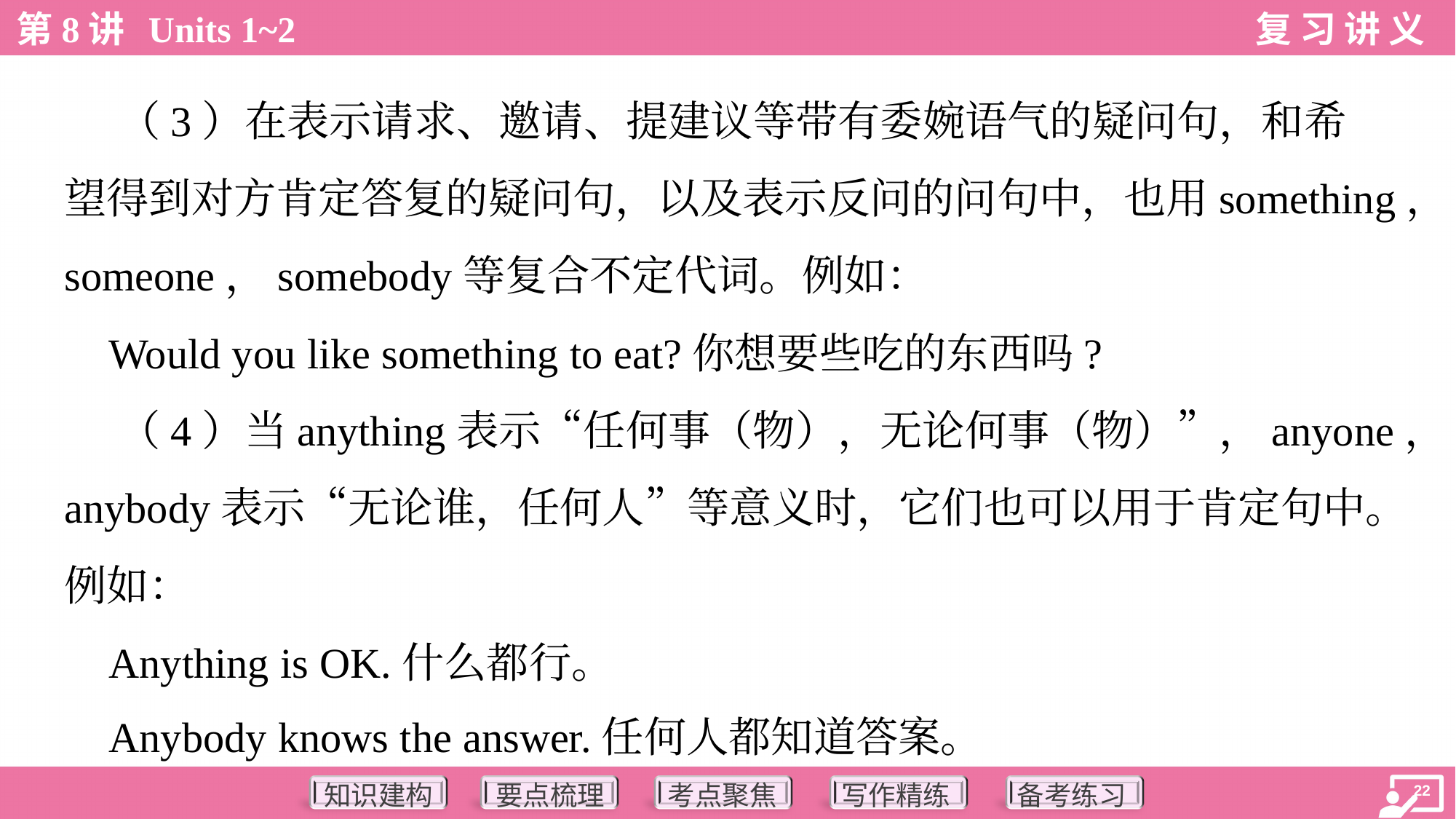

（3）在表示请求、邀请、提建议等带有委婉语气的疑问句，和希
望得到对方肯定答复的疑问句，以及表示反问的问句中，也用something，
someone，somebody等复合不定代词。例如：
    Would you like something to eat?你想要些吃的东西吗?
    （4）当anything表示“任何事（物），无论何事（物）”，anyone，
anybody表示“无论谁，任何人”等意义时，它们也可以用于肯定句中。
例如：
    Anything is OK.什么都行。
    Anybody knows the answer.任何人都知道答案。